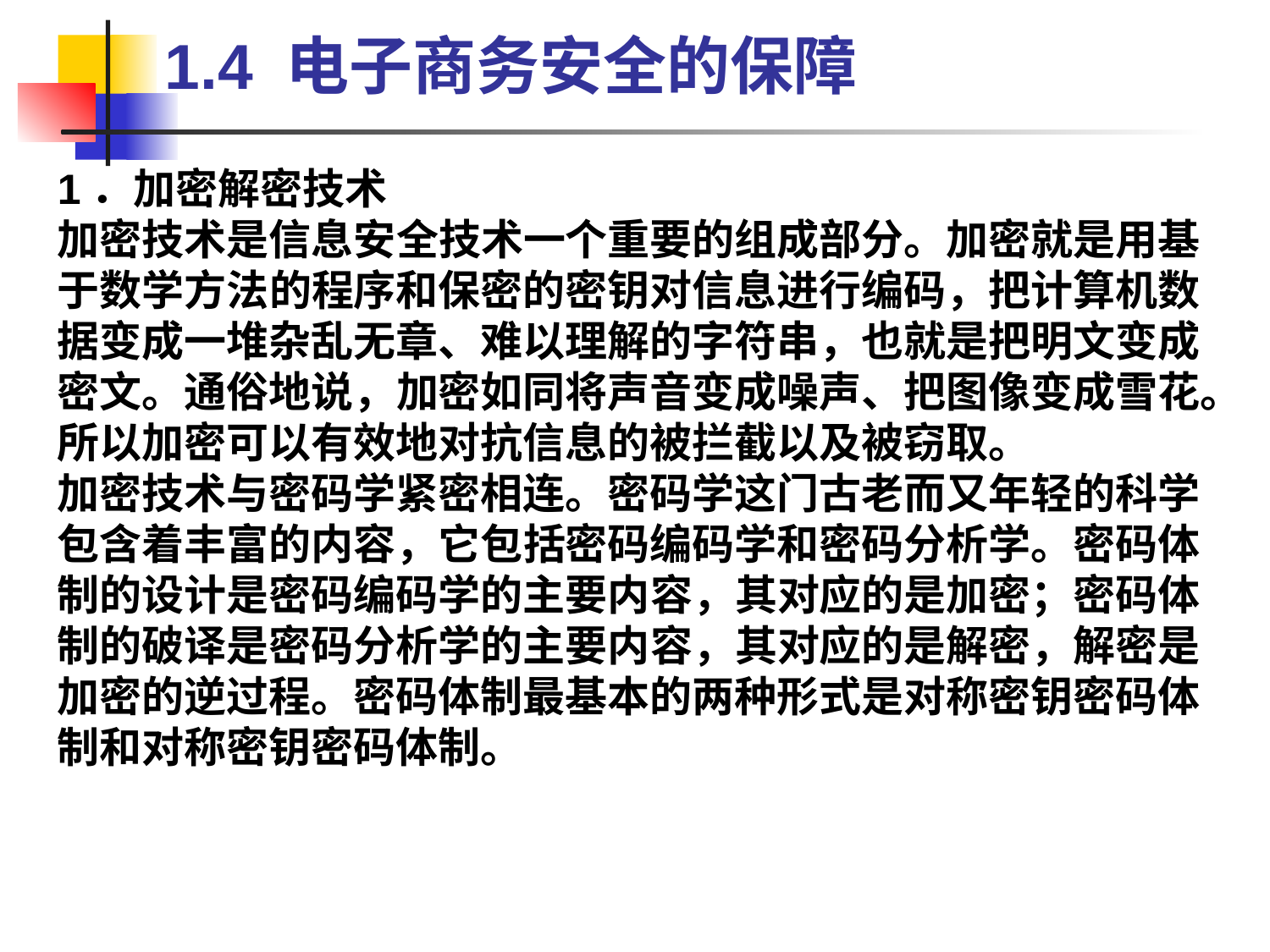

1.4 电子商务安全的保障
1．加密解密技术
加密技术是信息安全技术一个重要的组成部分。加密就是用基于数学方法的程序和保密的密钥对信息进行编码，把计算机数据变成一堆杂乱无章、难以理解的字符串，也就是把明文变成密文。通俗地说，加密如同将声音变成噪声、把图像变成雪花。所以加密可以有效地对抗信息的被拦截以及被窃取。
加密技术与密码学紧密相连。密码学这门古老而又年轻的科学包含着丰富的内容，它包括密码编码学和密码分析学。密码体制的设计是密码编码学的主要内容，其对应的是加密；密码体制的破译是密码分析学的主要内容，其对应的是解密，解密是加密的逆过程。密码体制最基本的两种形式是对称密钥密码体制和对称密钥密码体制。